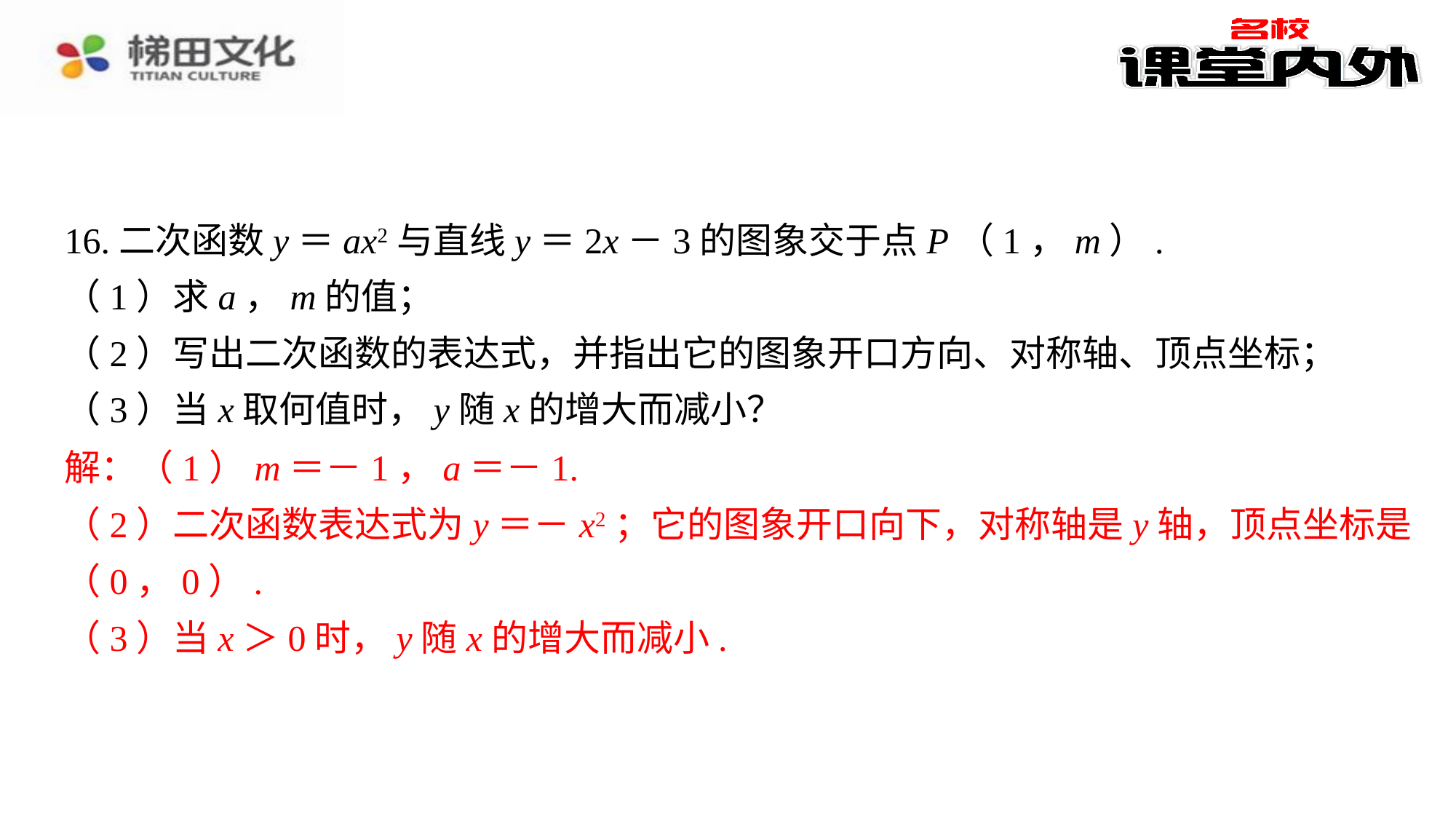

16.二次函数y＝ax2与直线y＝2x－3的图象交于点P（1，m）.
（1）求a，m的值；
（2）写出二次函数的表达式，并指出它的图象开口方向、对称轴、顶点坐标；
（3）当x取何值时，y随x的增大而减小？
解：（1）m＝－1，a＝－1.⁠
（2）二次函数表达式为y＝－x2；它的图象开口向下，对称轴是y轴，顶点坐标是（0，0）.⁠
（3）当x＞0时，y随x的增大而减小.⁠
解：（1）m＝－1，a＝－1.
（2）二次函数表达式为y＝－x2；它的图象开口向下，对称轴是y轴，顶点坐标是
（0，0）.
（3）当x＞0时，y随x的增大而减小.